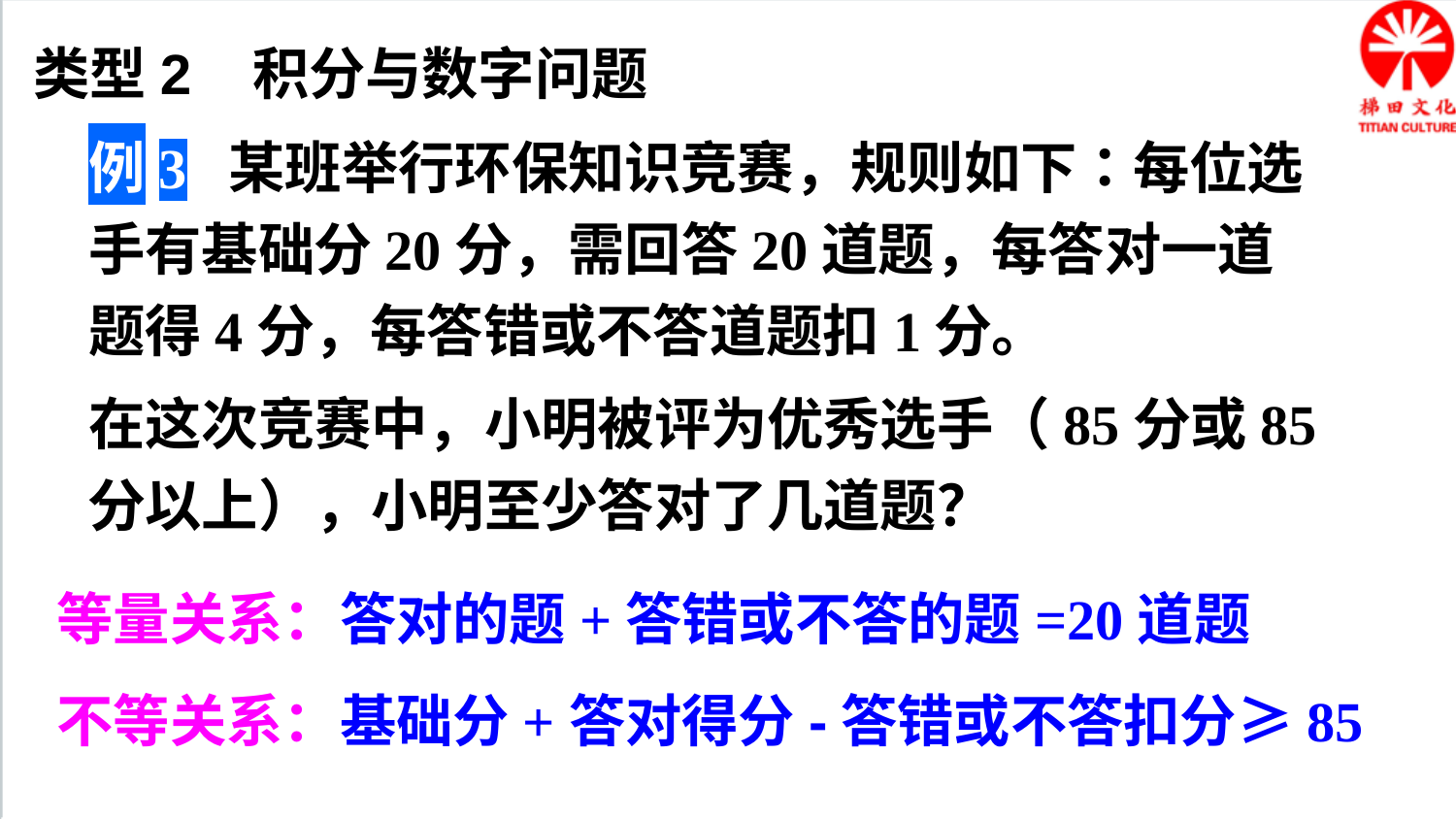

类型2   积分与数字问题
例3  某班举行环保知识竞赛，规则如下：每位选手有基础分20分，需回答20道题，每答对一道题得4分，每答错或不答道题扣1分。
在这次竞赛中，小明被评为优秀选手（85分或85分以上），小明至少答对了几道题？
等量关系：答对的题+答错或不答的题=20道题
不等关系：基础分+答对得分-答错或不答扣分≥85